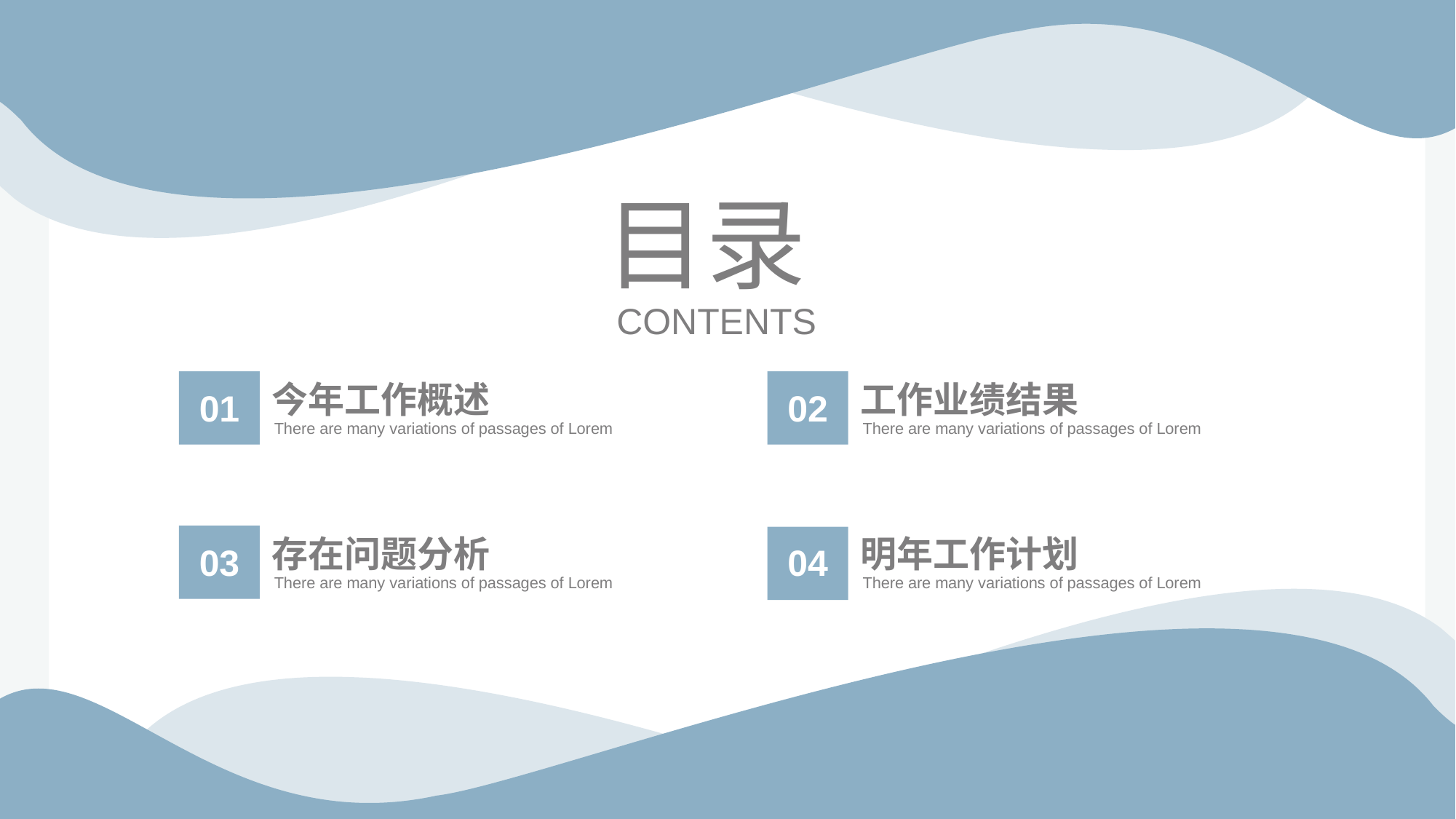

目录
CONTENTS

01
今年工作概述
There are many variations of passages of Lorem

02
工作业绩结果
There are many variations of passages of Lorem

03
存在问题分析
There are many variations of passages of Lorem
明年工作计划

04
There are many variations of passages of Lorem